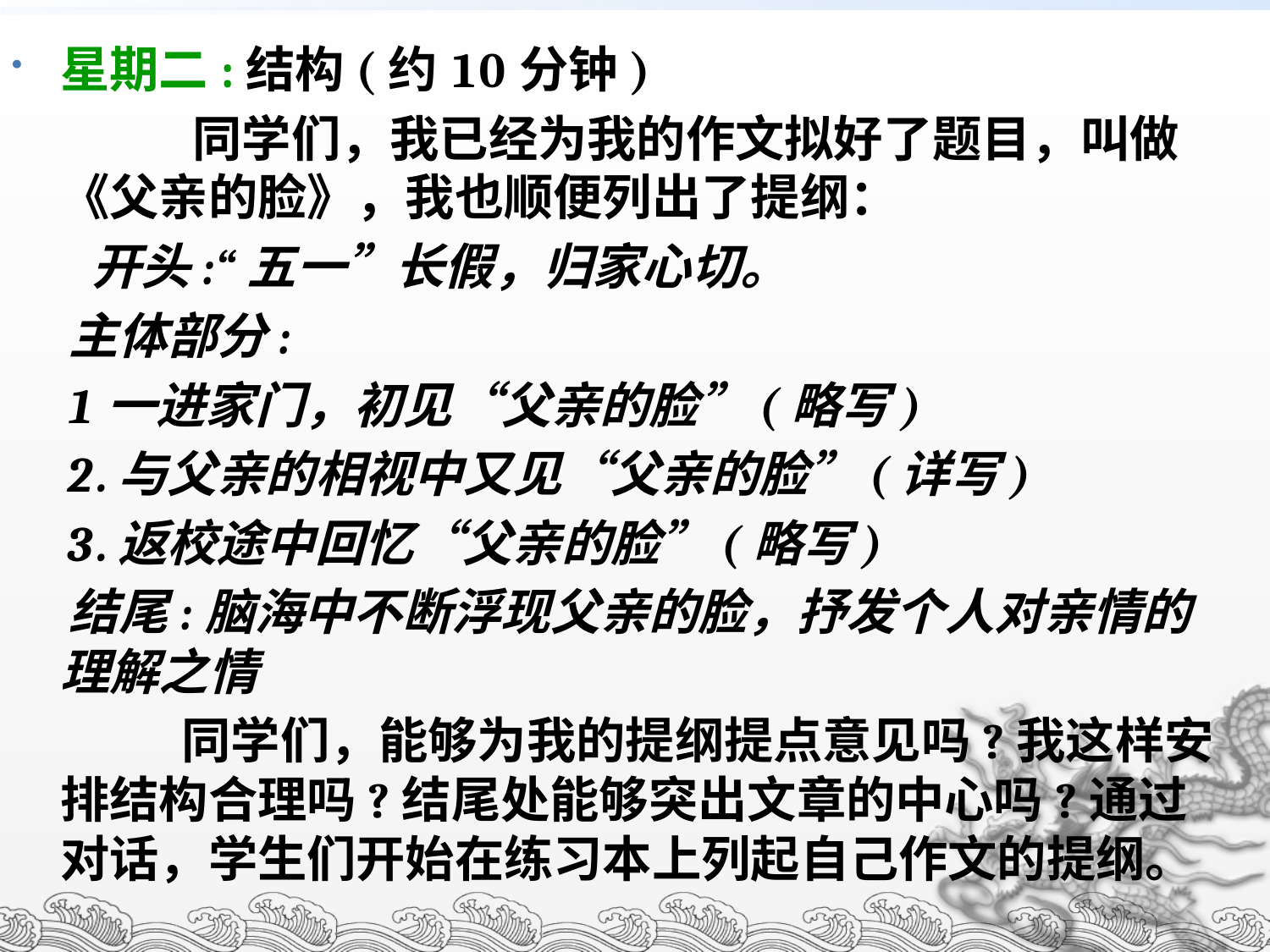

# 星期二:结构(约10分钟)
               同学们，我已经为我的作文拟好了题目，叫做《父亲的脸》，我也顺便列出了提纲：
      开头:“五一”长假，归家心切。
    主体部分:
     1一进家门，初见“父亲的脸”(略写)
     2.与父亲的相视中又见“父亲的脸”(详写)
     3.返校途中回忆“父亲的脸”(略写)
    结尾:脑海中不断浮现父亲的脸，抒发个人对亲情的理解之情
              同学们，能够为我的提纲提点意见吗?我这样安排结构合理吗?结尾处能够突出文章的中心吗?通过对话，学生们开始在练习本上列起自己作文的提纲。